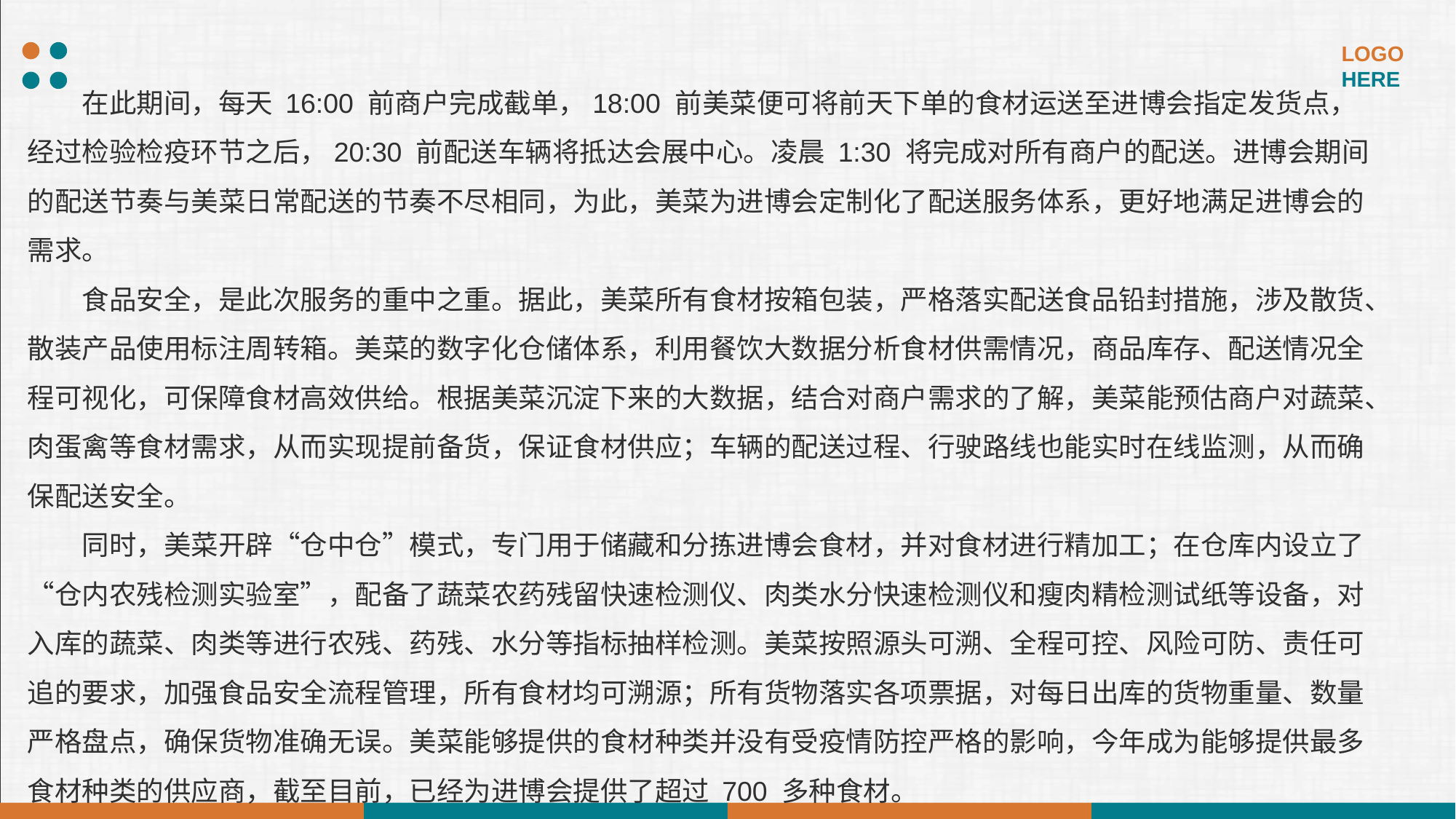

在此期间，每天 16:00 前商户完成截单，18:00 前美菜便可将前天下单的食材运送至进博会指定发货点，经过检验检疫环节之后，20:30 前配送车辆将抵达会展中心。凌晨 1:30 将完成对所有商户的配送。进博会期间的配送节奏与美菜日常配送的节奏不尽相同，为此，美菜为进博会定制化了配送服务体系，更好地满足进博会的需求。
食品安全，是此次服务的重中之重。据此，美菜所有食材按箱包装，严格落实配送食品铅封措施，涉及散货、散装产品使用标注周转箱。美菜的数字化仓储体系，利用餐饮大数据分析食材供需情况，商品库存、配送情况全程可视化，可保障食材高效供给。根据美菜沉淀下来的大数据，结合对商户需求的了解，美菜能预估商户对蔬菜、肉蛋禽等食材需求，从而实现提前备货，保证食材供应；车辆的配送过程、行驶路线也能实时在线监测，从而确保配送安全。
同时，美菜开辟“仓中仓”模式，专门用于储藏和分拣进博会食材，并对食材进行精加工；在仓库内设立了“仓内农残检测实验室”，配备了蔬菜农药残留快速检测仪、肉类水分快速检测仪和瘦肉精检测试纸等设备，对入库的蔬菜、肉类等进行农残、药残、水分等指标抽样检测。美菜按照源头可溯、全程可控、风险可防、责任可追的要求，加强食品安全流程管理，所有食材均可溯源；所有货物落实各项票据，对每日出库的货物重量、数量严格盘点，确保货物准确无误。美菜能够提供的食材种类并没有受疫情防控严格的影响，今年成为能够提供最多食材种类的供应商，截至目前，已经为进博会提供了超过 700 多种食材。